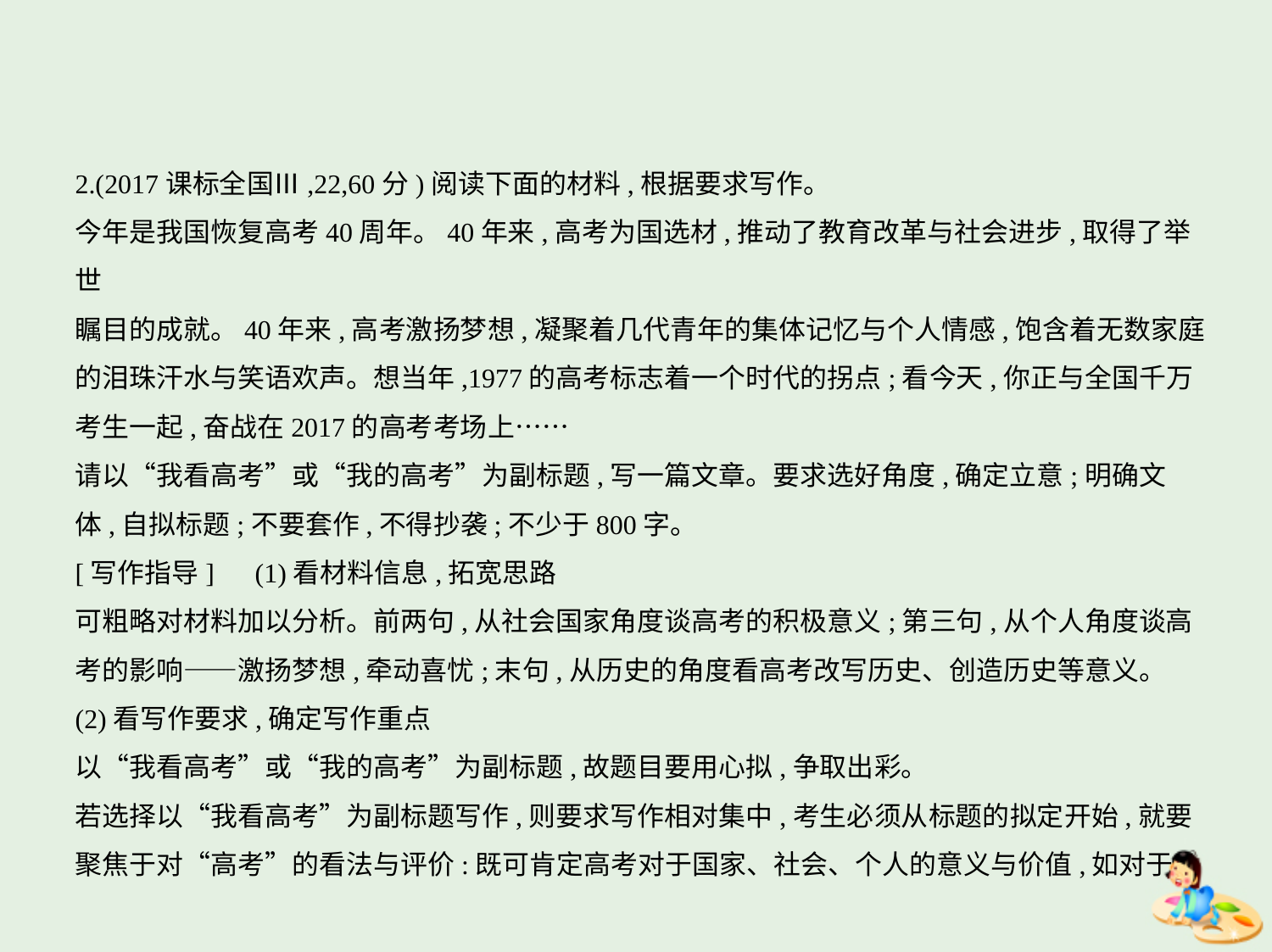

2.(2017课标全国Ⅲ,22,60分)阅读下面的材料,根据要求写作。
今年是我国恢复高考40周年。40年来,高考为国选材,推动了教育改革与社会进步,取得了举世
瞩目的成就。40年来,高考激扬梦想,凝聚着几代青年的集体记忆与个人情感,饱含着无数家庭
的泪珠汗水与笑语欢声。想当年,1977的高考标志着一个时代的拐点;看今天,你正与全国千万
考生一起,奋战在2017的高考考场上……
请以“我看高考”或“我的高考”为副标题,写一篇文章。要求选好角度,确定立意;明确文
体,自拟标题;不要套作,不得抄袭;不少于800字。
[写作指导]　(1)看材料信息,拓宽思路
可粗略对材料加以分析。前两句,从社会国家角度谈高考的积极意义;第三句,从个人角度谈高
考的影响——激扬梦想,牵动喜忧;末句,从历史的角度看高考改写历史、创造历史等意义。
(2)看写作要求,确定写作重点
以“我看高考”或“我的高考”为副标题,故题目要用心拟,争取出彩。
若选择以“我看高考”为副标题写作,则要求写作相对集中,考生必须从标题的拟定开始,就要
聚焦于对“高考”的看法与评价:既可肯定高考对于国家、社会、个人的意义与价值,如对于